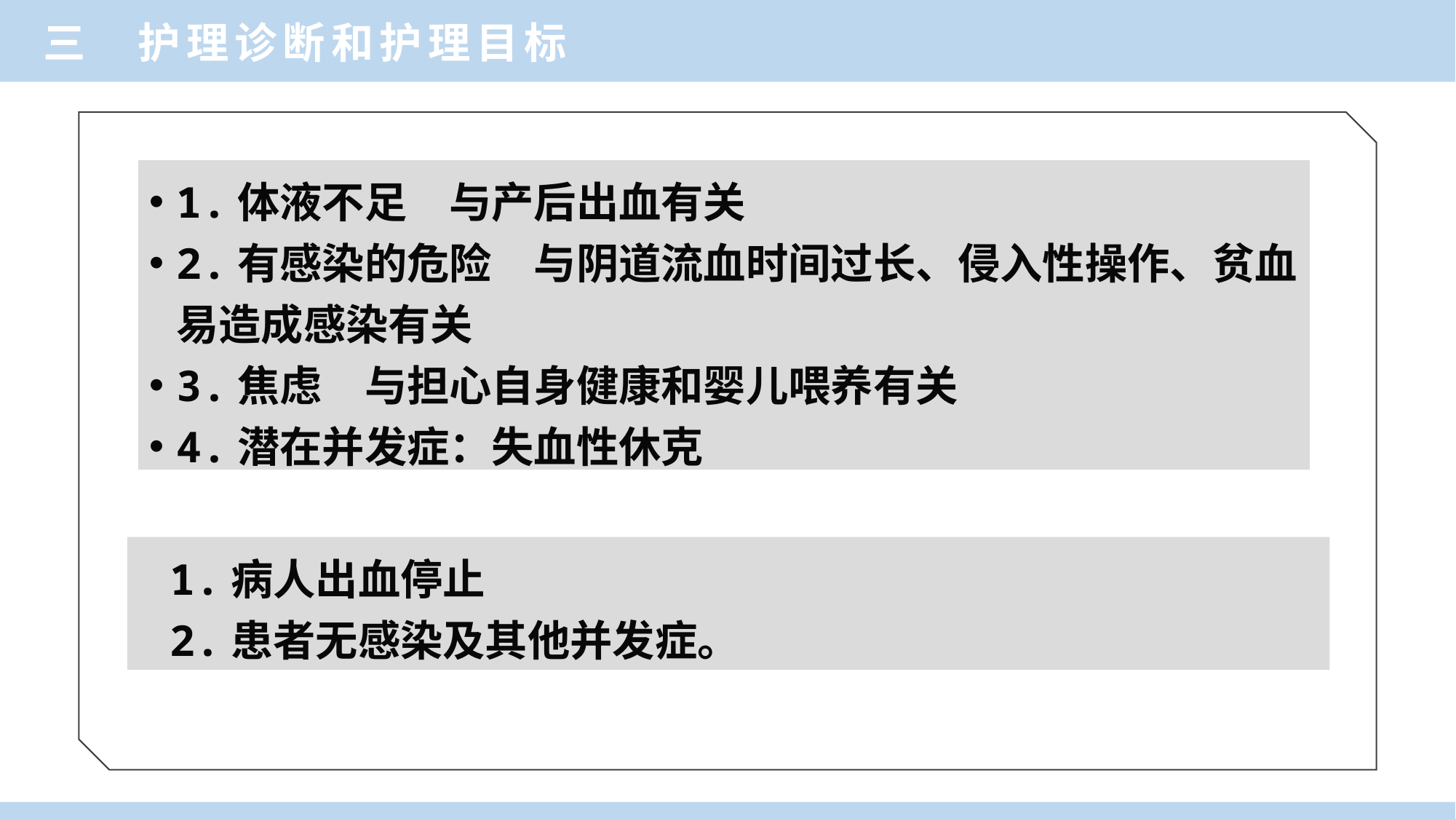

三   护理诊断和护理目标

1.体液不足　与产后出血有关
2.有感染的危险　与阴道流血时间过长、侵入性操作、贫血易造成感染有关
3.焦虑　与担心自身健康和婴儿喂养有关
4.潜在并发症：失血性休克
1.病人出血停止
2.患者无感染及其他并发症。